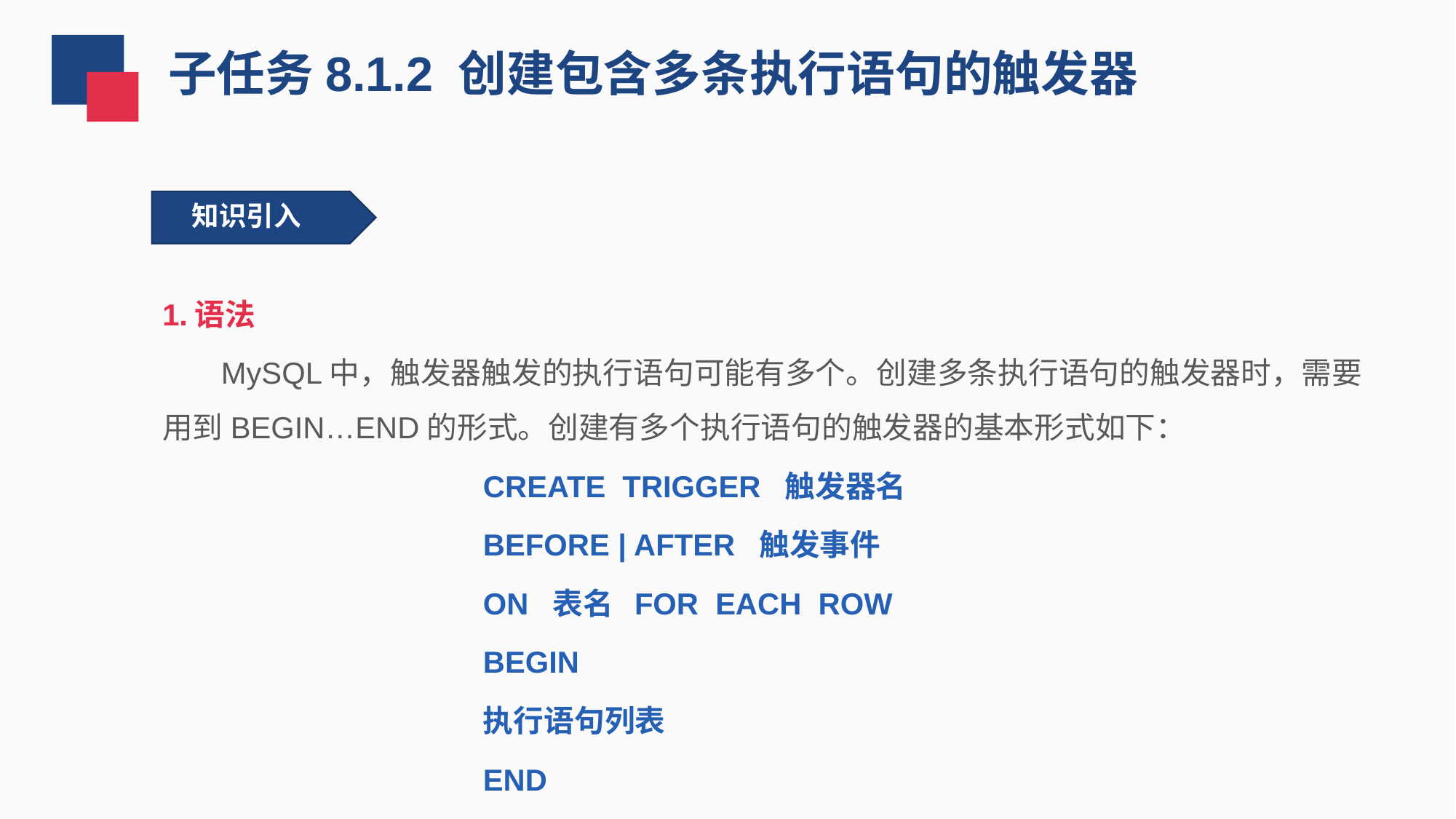

子任务8.1.2 创建包含多条执行语句的触发器

知识引入
1.语法
       MySQL中，触发器触发的执行语句可能有多个。创建多条执行语句的触发器时，需要用到BEGIN…END的形式。创建有多个执行语句的触发器的基本形式如下：
CREATE  TRIGGER  触发器名
BEFORE | AFTER  触发事件
ON  表名  FOR  EACH  ROW
BEGIN
执行语句列表
END